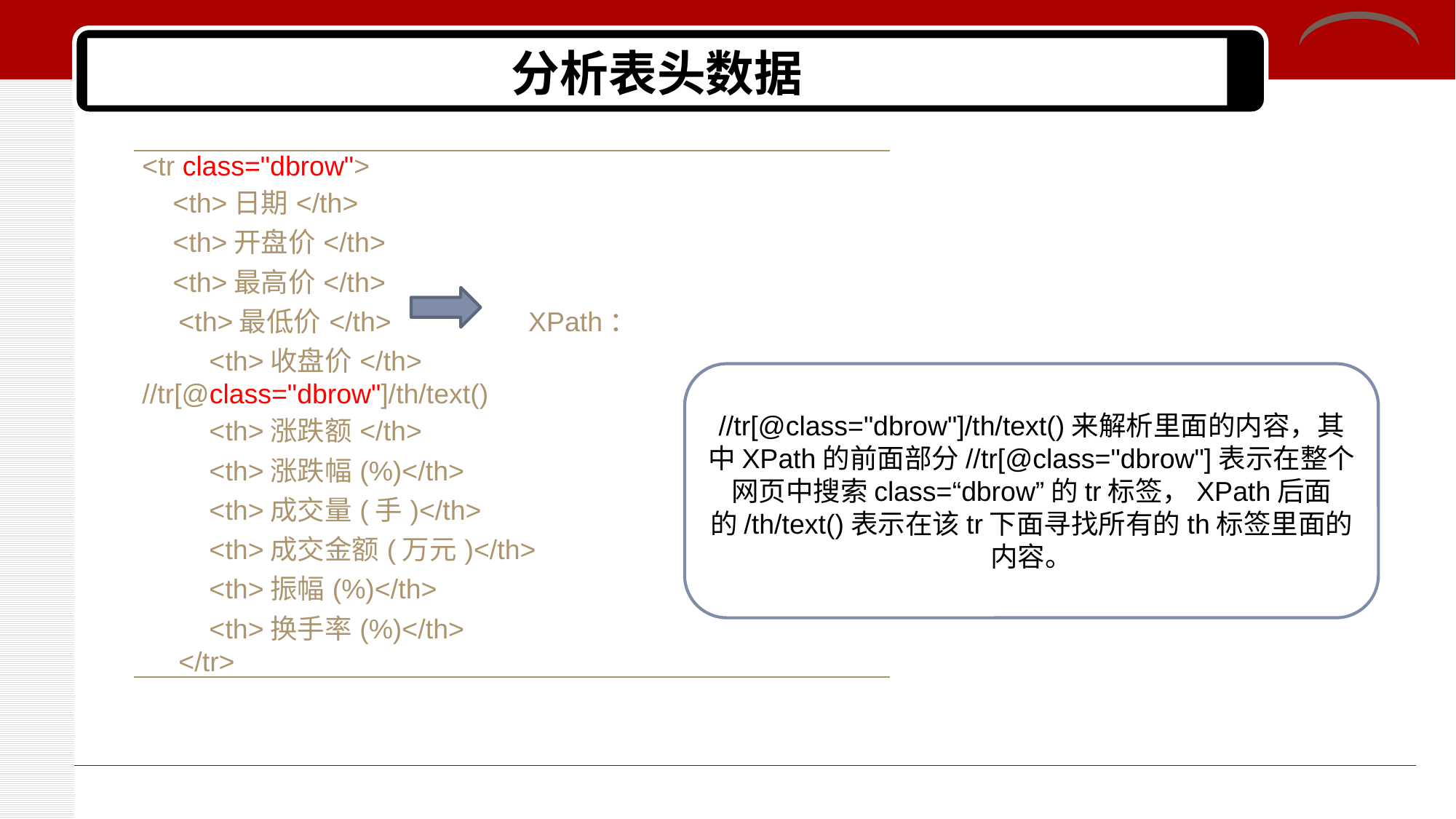

# 分析表头数据
| <tr class="dbrow"> <th>日期</th> <th>开盘价</th> <th>最高价</th> <th>最低价</th> XPath： <th>收盘价</th> //tr[@class="dbrow"]/th/text() <th>涨跌额</th> <th>涨跌幅(%)</th> <th>成交量(手)</th> <th>成交金额(万元)</th> <th>振幅(%)</th> <th>换手率(%)</th> </tr> |
| --- |

//tr[@class="dbrow"]/th/text()来解析里面的内容，其中XPath的前面部分//tr[@class="dbrow"]表示在整个网页中搜索class=“dbrow”的tr标签，XPath后面的/th/text()表示在该tr下面寻找所有的th标签里面的内容。